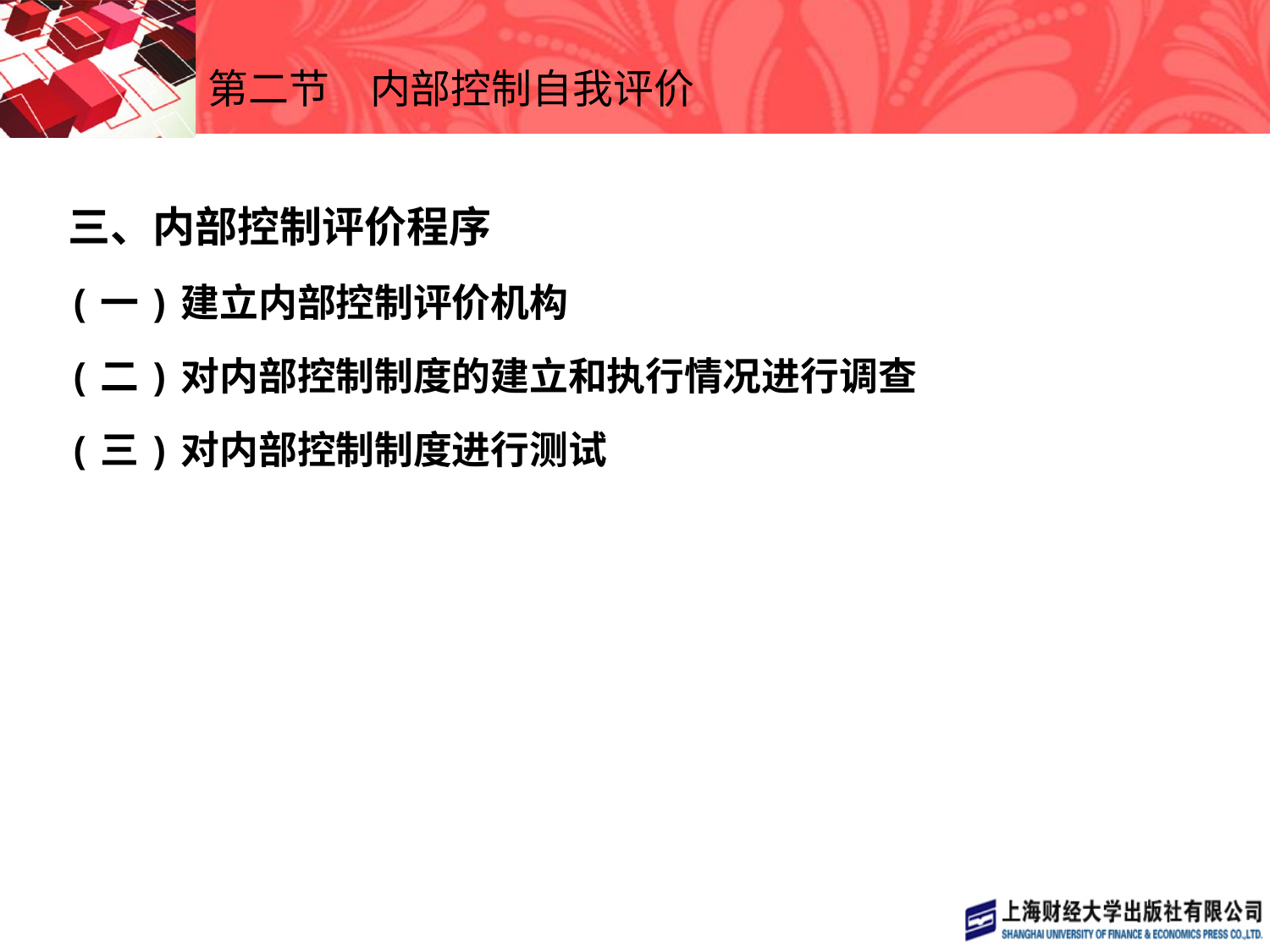

# 第二节　内部控制自我评价
三、内部控制评价程序
(一)建立内部控制评价机构
(二)对内部控制制度的建立和执行情况进行调查
(三)对内部控制制度进行测试